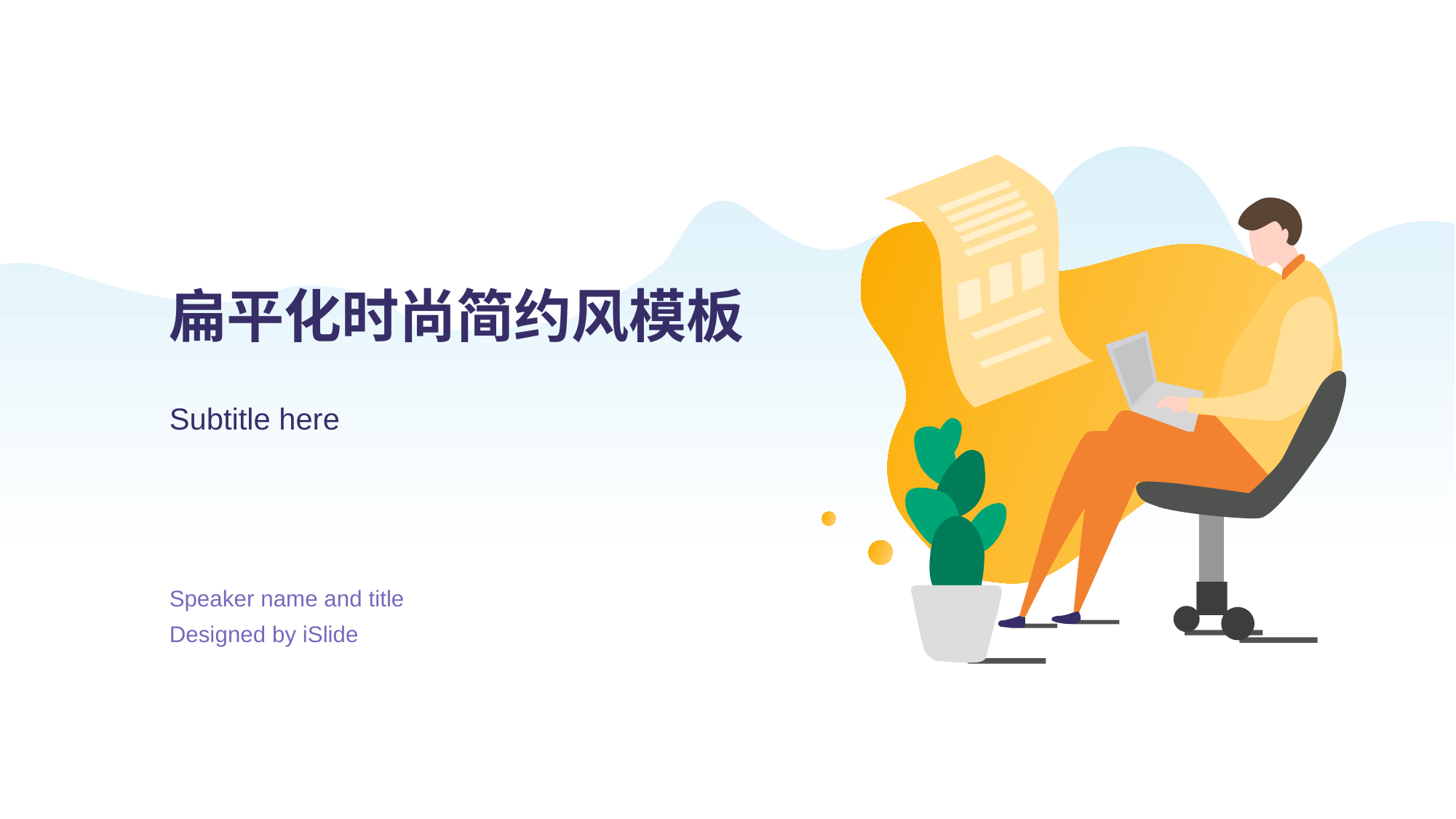

# 扁平化时尚简约风模板
Subtitle here
Speaker name and title
Designed by iSlide